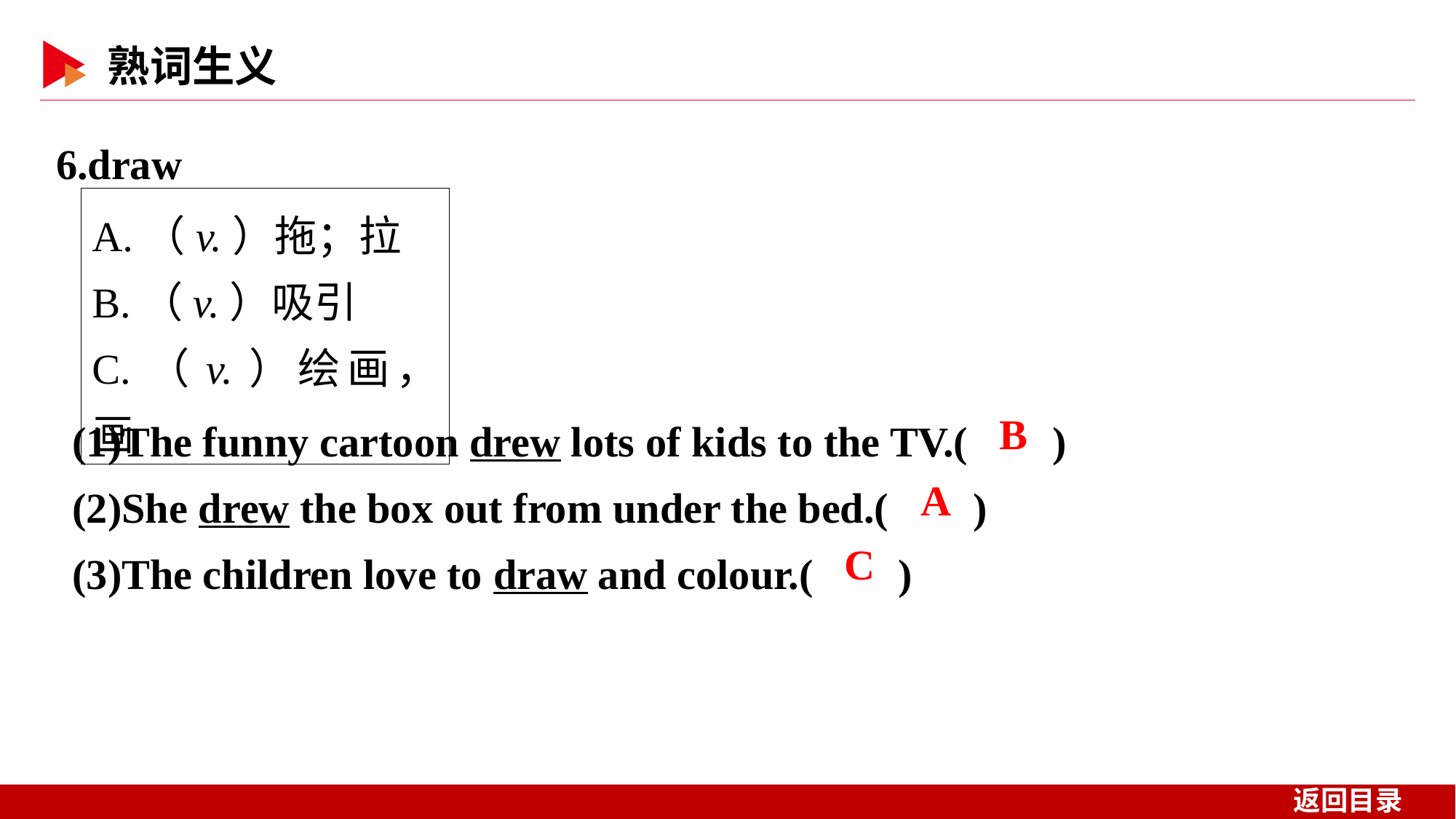

6.draw
A.（v.）拖；拉
B.（v.）吸引
C.（v.）绘画，画
(1)The funny cartoon drew lots of kids to the TV.(        )
(2)She drew the box out from under the bed.(        )
(3)The children love to draw and colour.(        )
   B
   A
   C